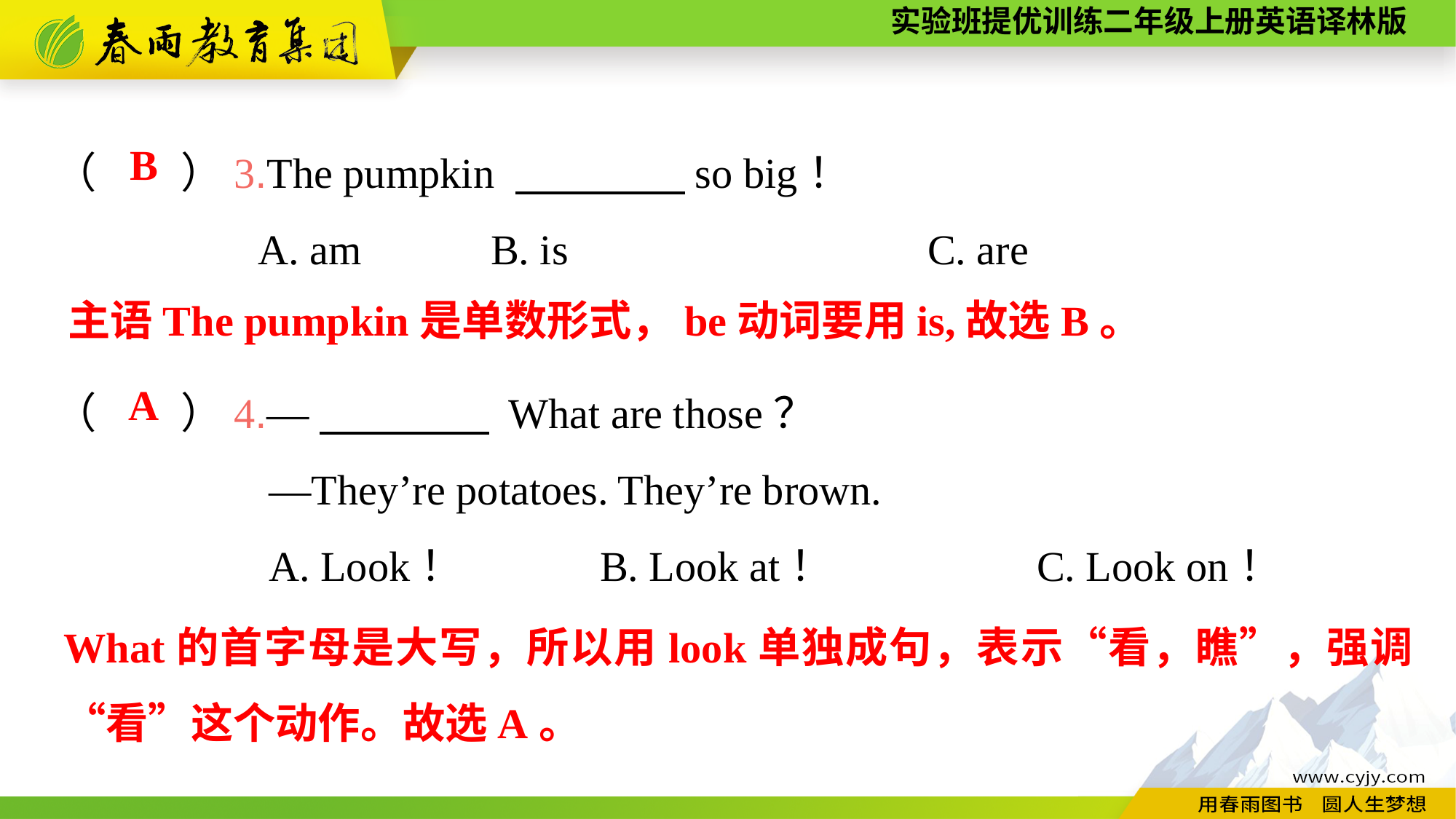

（　　）3.The pumpkin 　　　　so big！
A. am		B. is				C. are

（　　）4.—　　　　 What are those？
—They’re potatoes. They’re brown.
A. Look！		B. Look at！		C. Look on！
B
主语The pumpkin是单数形式，be动词要用is,故选B。
A
What的首字母是大写，所以用look单独成句，表示“看，瞧”，强调“看”这个动作。故选A。